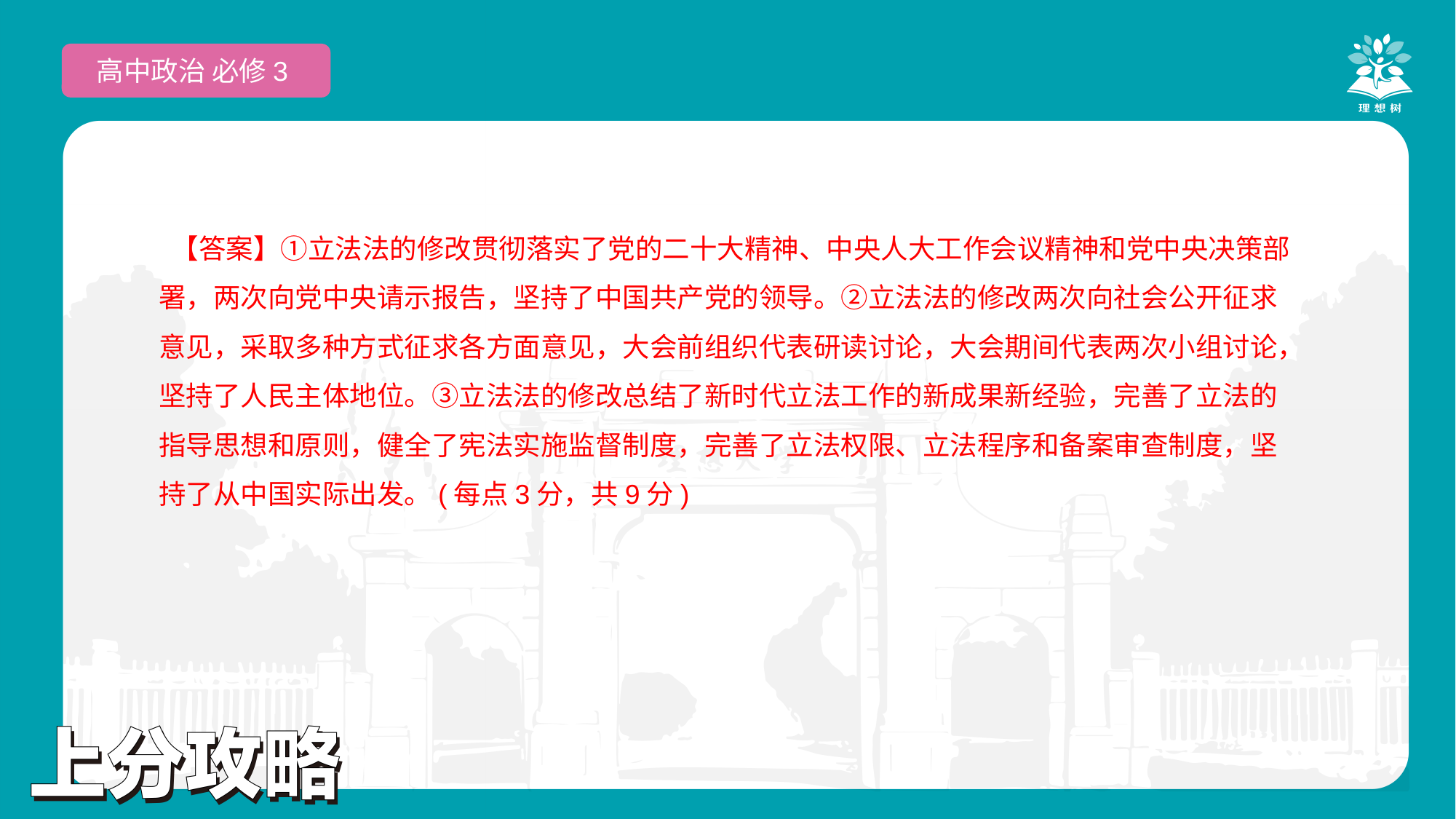

高中政治 必修3
 【答案】①立法法的修改贯彻落实了党的二十大精神、中央人大工作会议精神和党中央决策部署，两次向党中央请示报告，坚持了中国共产党的领导。②立法法的修改两次向社会公开征求意见，采取多种方式征求各方面意见，大会前组织代表研读讨论，大会期间代表两次小组讨论，坚持了人民主体地位。③立法法的修改总结了新时代立法工作的新成果新经验，完善了立法的指导思想和原则，健全了宪法实施监督制度，完善了立法权限、立法程序和备案审查制度，坚持了从中国实际出发。(每点3分，共9分)